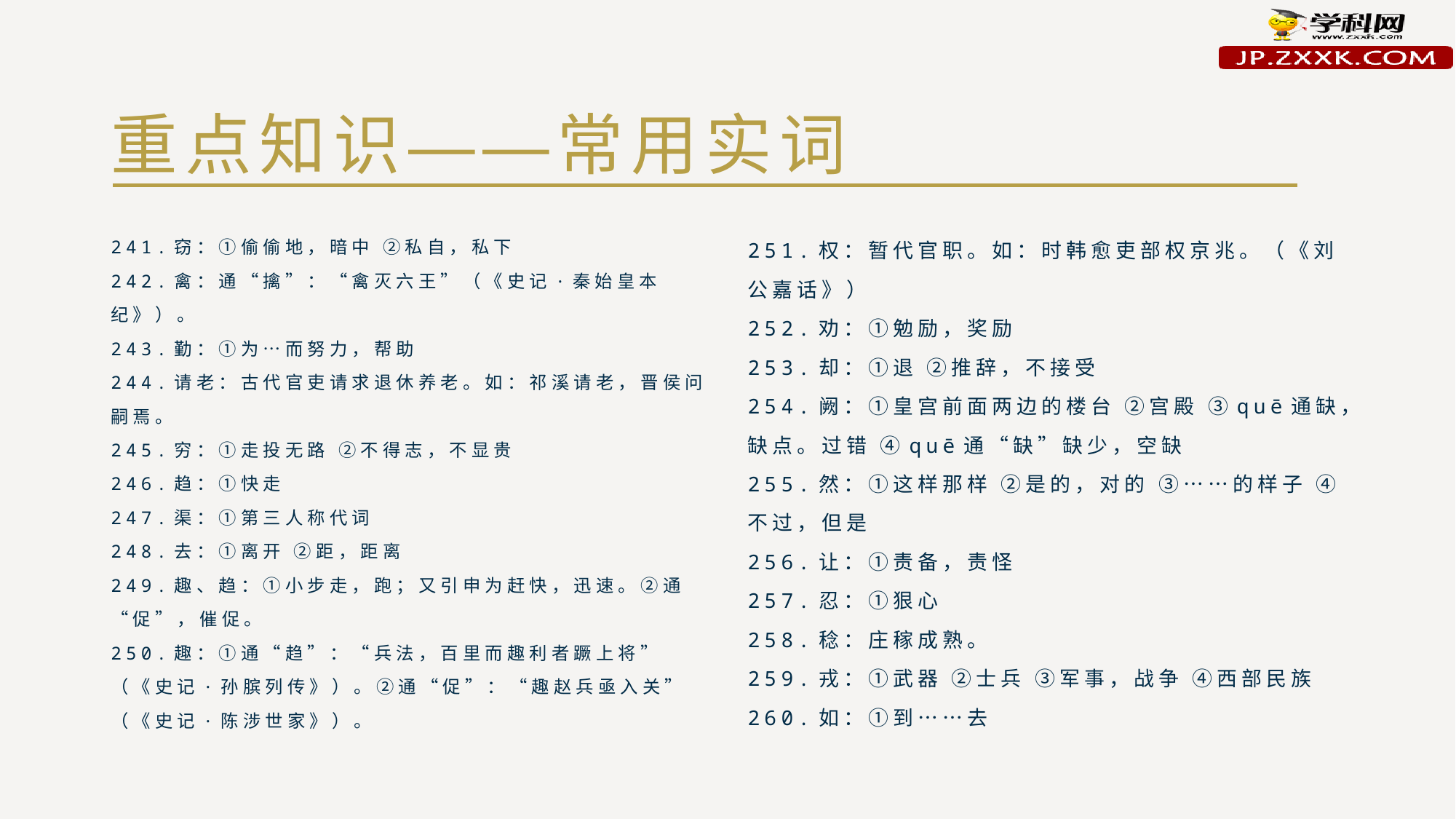

# 重点知识——常用实词
241.窃：①偷偷地，暗中 ②私自，私下
242.禽：通“擒”：“禽灭六王”（《史记·秦始皇本纪》）。
243.勤：①为…而努力，帮助
244.请老：古代官吏请求退休养老。如：祁溪请老，晋侯问嗣焉。
245.穷：①走投无路 ②不得志，不显贵
246.趋：①快走
247.渠：①第三人称代词
248.去：①离开 ②距，距离
249.趣、趋：①小步走，跑；又引申为赶快，迅速。②通“促”，催促。
250.趣：①通“趋”：“兵法，百里而趣利者蹶上将”（《史记·孙膑列传》）。②通“促”：“趣赵兵亟入关”（《史记·陈涉世家》）。
251.权：暂代官职。如：时韩愈吏部权京兆。（《刘公嘉话》）
252.劝：①勉励，奖励
253.却：①退 ②推辞，不接受
254.阙：①皇宫前面两边的楼台 ②宫殿 ③quē通缺，缺点。过错 ④quē通“缺”缺少，空缺
255.然：①这样那样 ②是的，对的 ③……的样子 ④不过，但是
256.让：①责备，责怪
257.忍：①狠心
258.稔：庄稼成熟。
259.戎：①武器 ②士兵 ③军事，战争 ④西部民族
260.如：①到……去